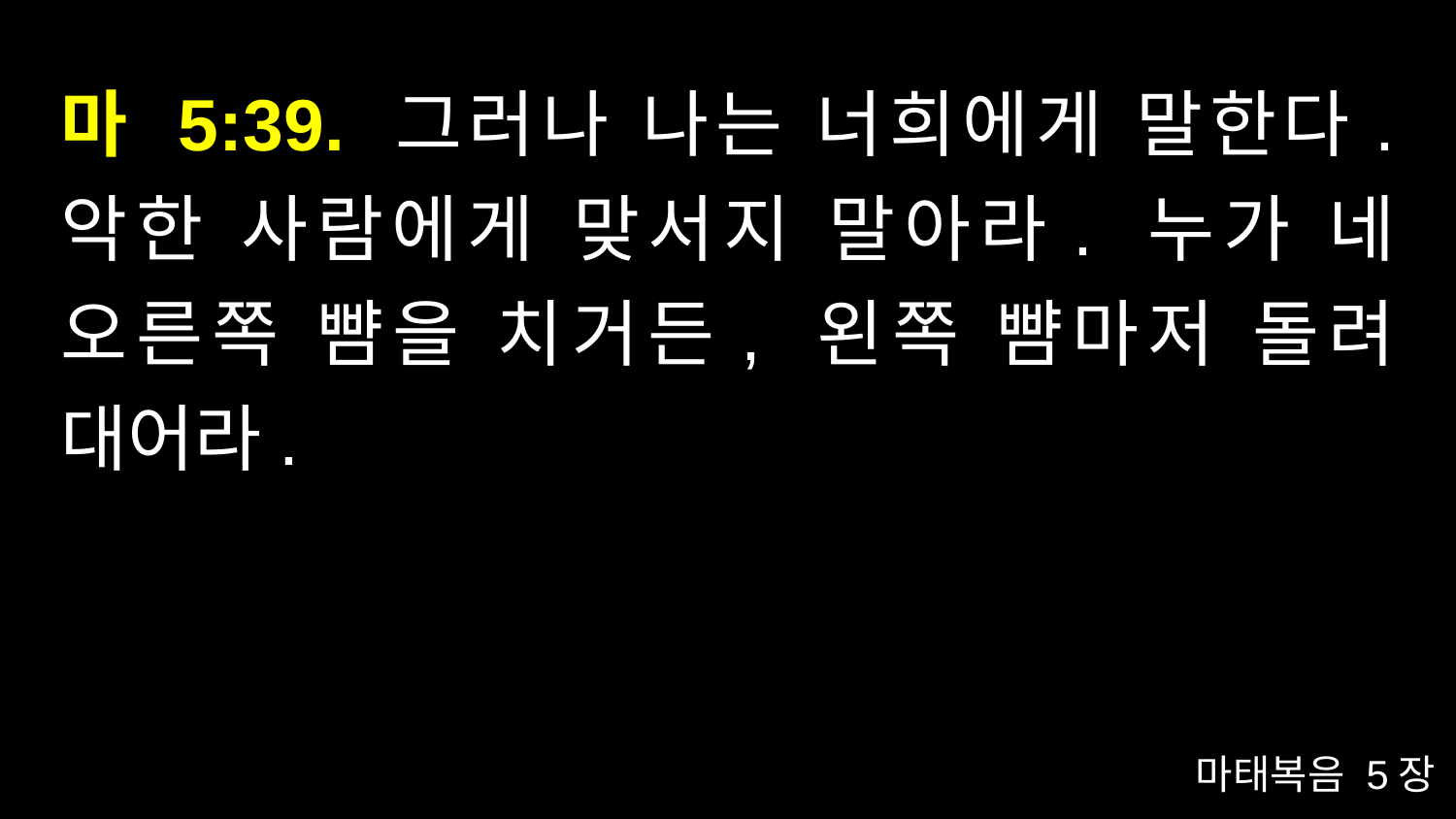

# 마 5:39. 그러나 나는 너희에게 말한다. 악한 사람에게 맞서지 말아라. 누가 네 오른쪽 뺨을 치거든, 왼쪽 뺨마저 돌려 대어라.
마태복음 5장